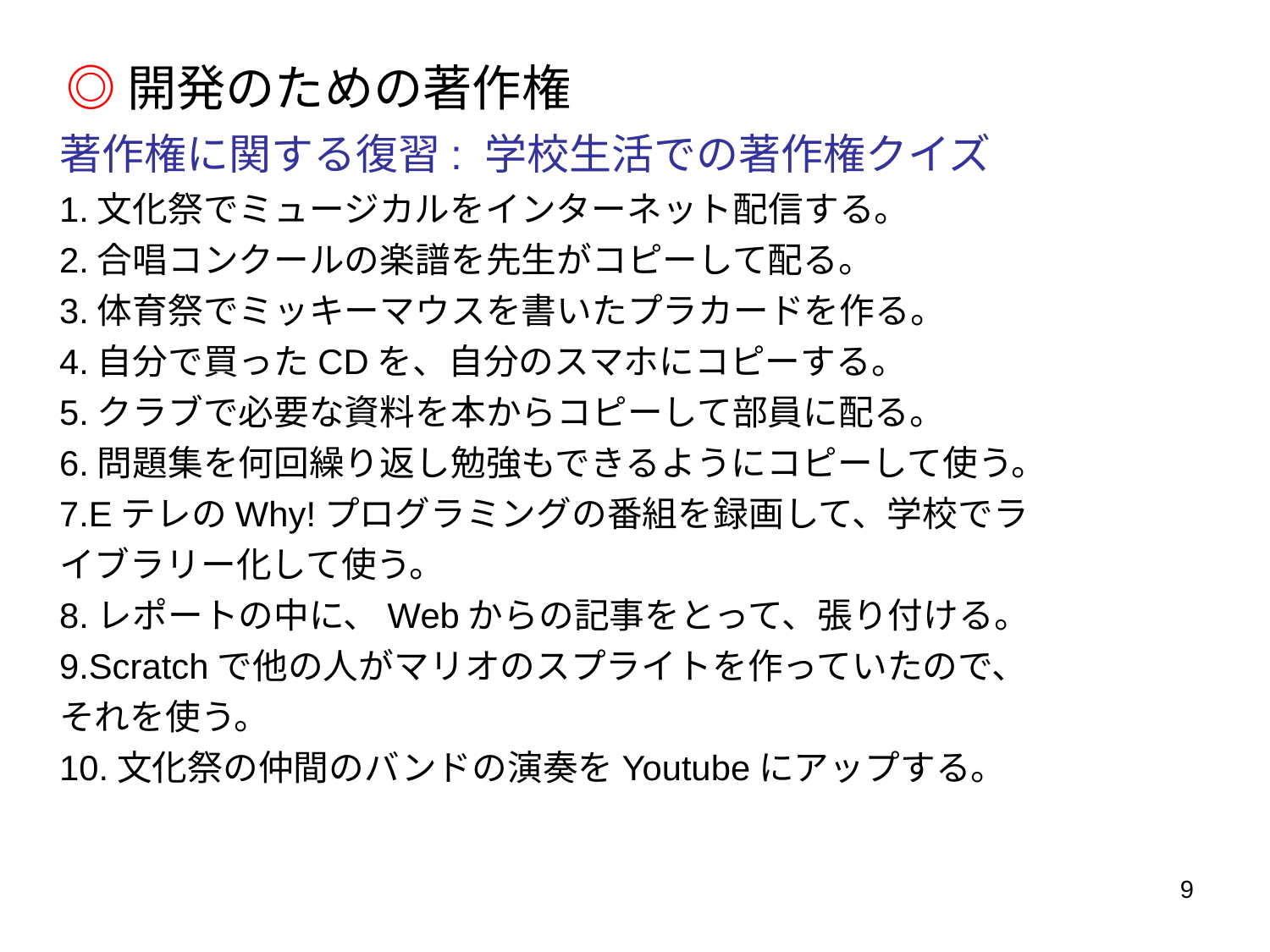

# ◎開発のための著作権
著作権に関する復習: 学校生活での著作権クイズ
1.文化祭でミュージカルをインターネット配信する。
2.合唱コンクールの楽譜を先生がコピーして配る。
3.体育祭でミッキーマウスを書いたプラカードを作る。
4.自分で買ったCDを、自分のスマホにコピーする。
5.クラブで必要な資料を本からコピーして部員に配る。
6.問題集を何回繰り返し勉強もできるようにコピーして使う。
7.EテレのWhy!プログラミングの番組を録画して、学校でライブラリー化して使う。
8.レポートの中に、Webからの記事をとって、張り付ける。
9.Scratchで他の人がマリオのスプライトを作っていたので、それを使う。
10.文化祭の仲間のバンドの演奏をYoutubeにアップする。

9